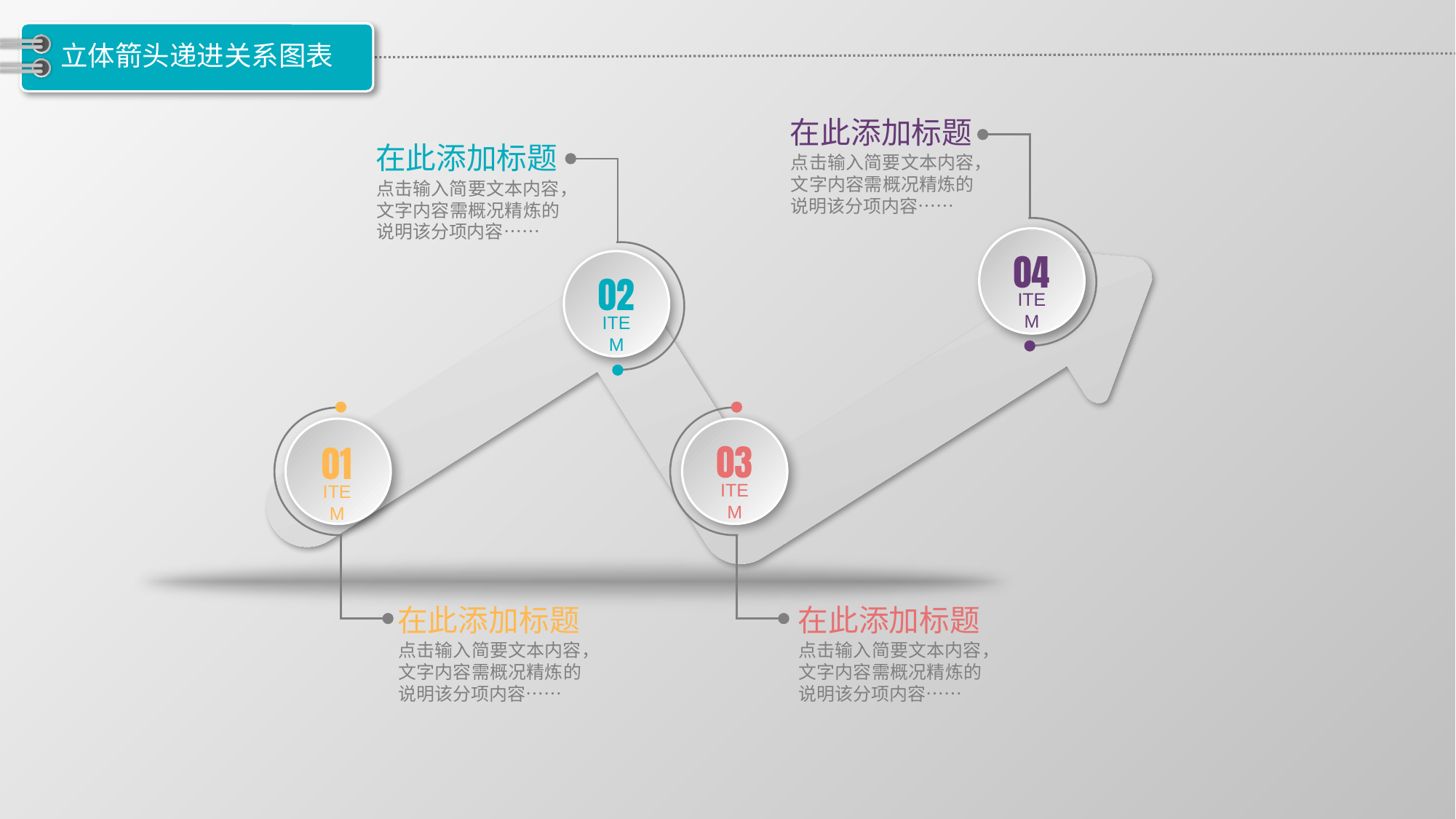

# 立体箭头递进关系图表
在此添加标题
点击输入简要文本内容，文字内容需概况精炼的说明该分项内容……

在此添加标题
点击输入简要文本内容，文字内容需概况精炼的说明该分项内容……

04
ITEM

02
ITEM

03
ITEM
01
ITEM
在此添加标题
点击输入简要文本内容，文字内容需概况精炼的说明该分项内容……
在此添加标题
点击输入简要文本内容，文字内容需概况精炼的说明该分项内容……